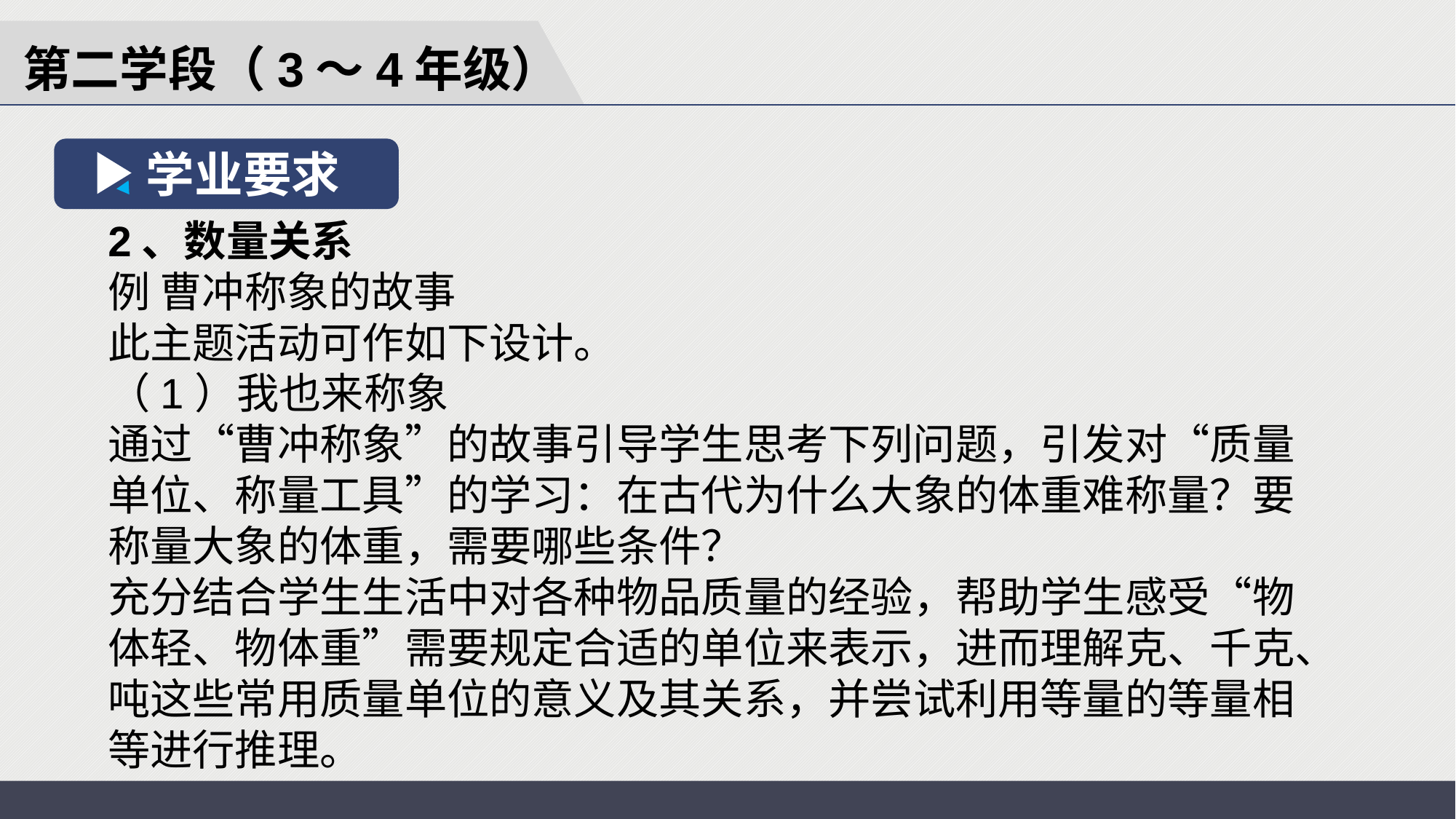

第二学段（3～4年级）
学业要求

2、数量关系
例 曹冲称象的故事
此主题活动可作如下设计。
（1）我也来称象
通过“曹冲称象”的故事引导学生思考下列问题，引发对“质量单位、称量工具”的学习：在古代为什么大象的体重难称量？要称量大象的体重，需要哪些条件？
充分结合学生生活中对各种物品质量的经验，帮助学生感受“物体轻、物体重”需要规定合适的单位来表示，进而理解克、千克、吨这些常用质量单位的意义及其关系，并尝试利用等量的等量相等进行推理。